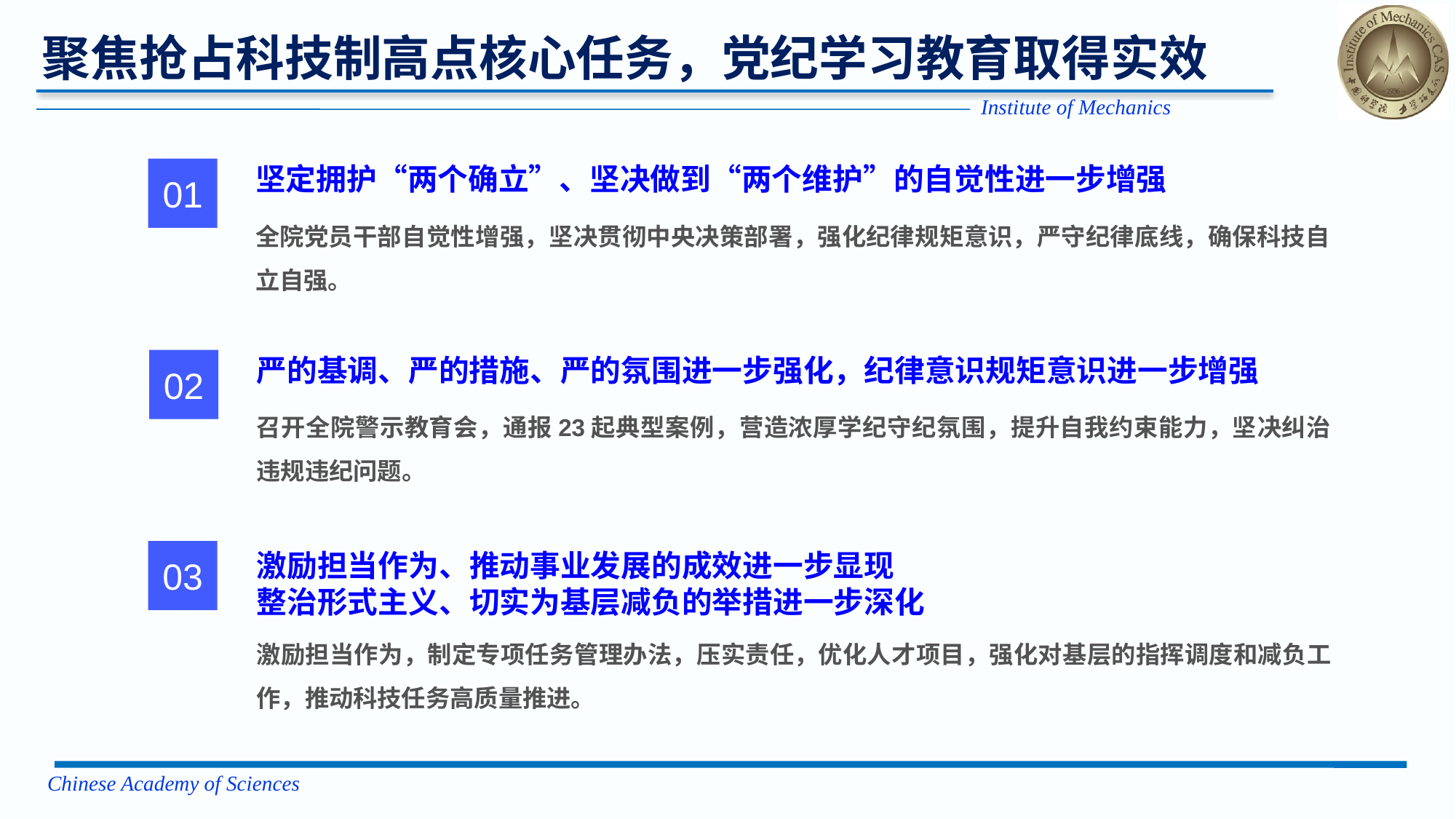

聚焦抢占科技制高点核心任务，党纪学习教育取得实效
坚定拥护“两个确立”、坚决做到“两个维护”的自觉性进一步增强
01
全院党员干部自觉性增强，坚决贯彻中央决策部署，强化纪律规矩意识，严守纪律底线，确保科技自立自强。
严的基调、严的措施、严的氛围进一步强化，纪律意识规矩意识进一步增强
02
召开全院警示教育会，通报23起典型案例，营造浓厚学纪守纪氛围，提升自我约束能力，坚决纠治违规违纪问题。
03
激励担当作为、推动事业发展的成效进一步显现
整治形式主义、切实为基层减负的举措进一步深化
激励担当作为，制定专项任务管理办法，压实责任，优化人才项目，强化对基层的指挥调度和减负工作，推动科技任务高质量推进。
12